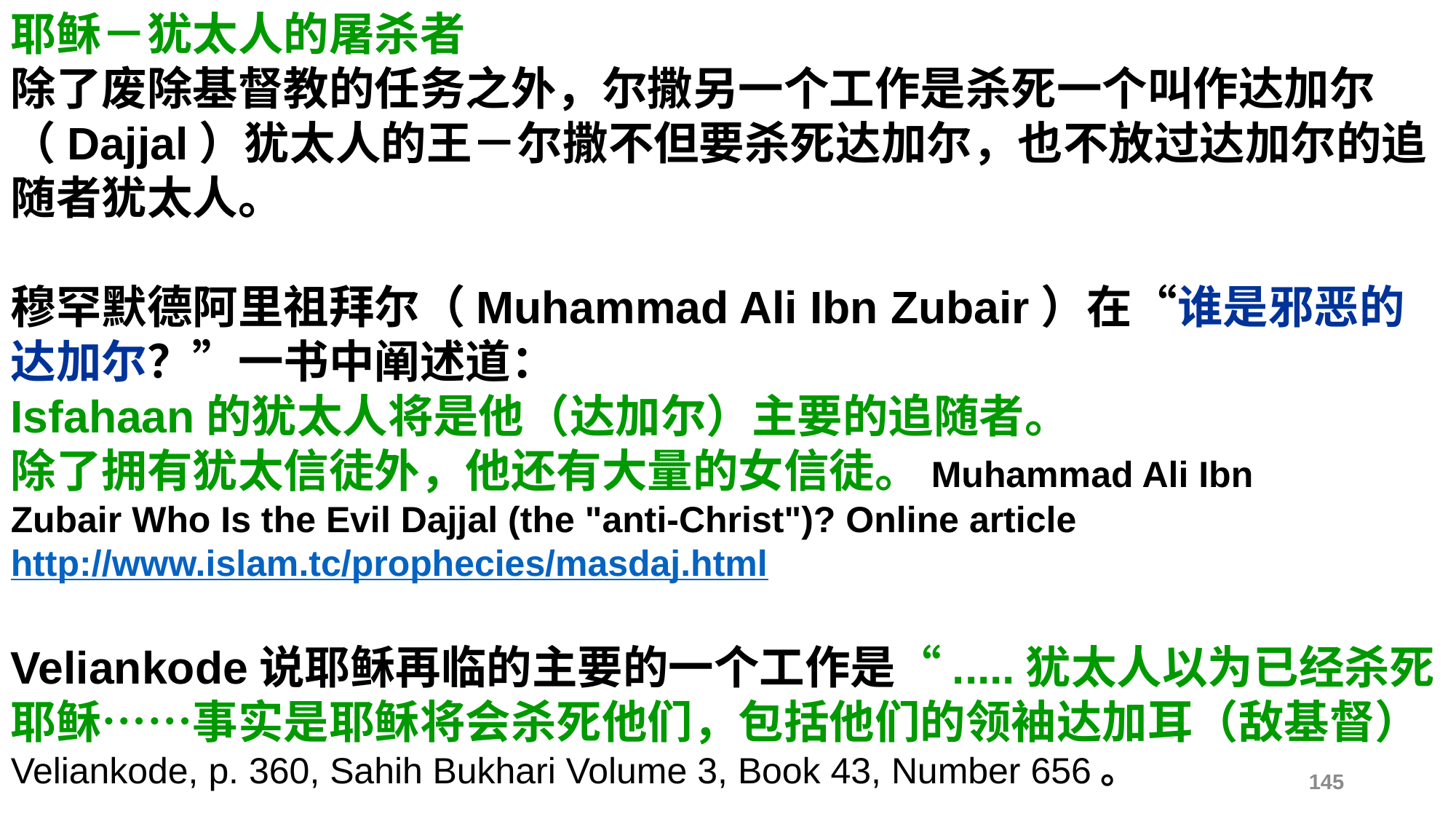

耶稣－犹太人的屠杀者
除了废除基督教的任务之外，尔撒另一个工作是杀死一个叫作达加尔（Dajjal）犹太人的王－尔撒不但要杀死达加尔，也不放过达加尔的追随者犹太人。

穆罕默德阿里祖拜尔（Muhammad Ali Ibn Zubair）在“谁是邪恶的达加尔？”一书中阐述道：
Isfahaan的犹太人将是他（达加尔）主要的追随者。
除了拥有犹太信徒外，他还有大量的女信徒。Muhammad Ali Ibn Zubair Who Is the Evil Dajjal (the "anti-Christ")? Online article http://www.islam.tc/prophecies/masdaj.html

Veliankode说耶稣再临的主要的一个工作是“.....犹太人以为已经杀死耶稣……事实是耶稣将会杀死他们，包括他们的领袖达加耳（敌基督）Veliankode, p. 360, Sahih Bukhari Volume 3, Book 43, Number 656。
145